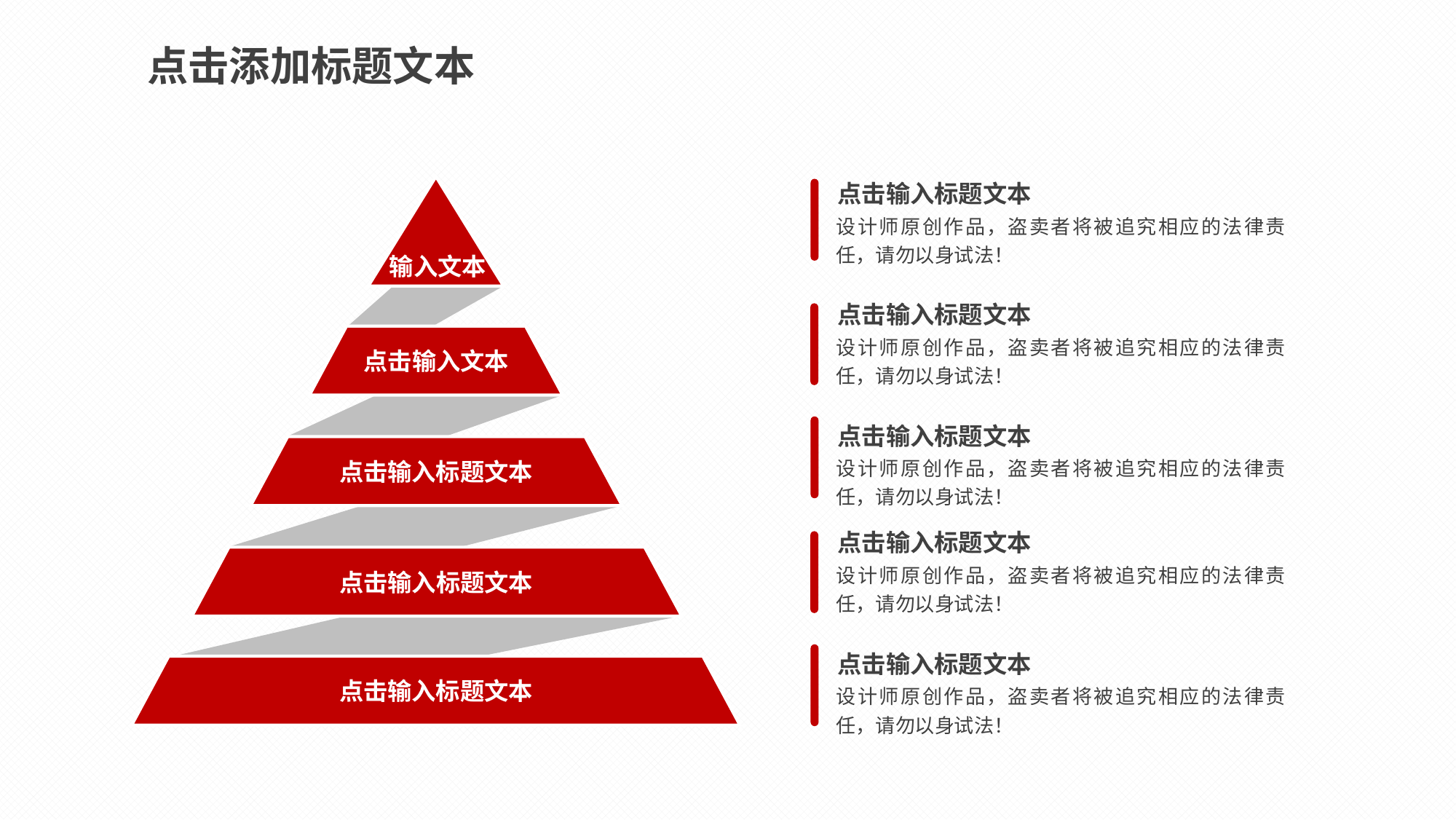

点击添加标题文本

输入文本
点击输入标题文本
设计师原创作品，盗卖者将被追究相应的法律责任，请勿以身试法！

点击输入标题文本
设计师原创作品，盗卖者将被追究相应的法律责任，请勿以身试法！

点击输入文本

点击输入标题文本
设计师原创作品，盗卖者将被追究相应的法律责任，请勿以身试法！

点击输入标题文本
点击输入标题文本
设计师原创作品，盗卖者将被追究相应的法律责任，请勿以身试法！

点击输入标题文本

点击输入标题文本
设计师原创作品，盗卖者将被追究相应的法律责任，请勿以身试法！

点击输入标题文本